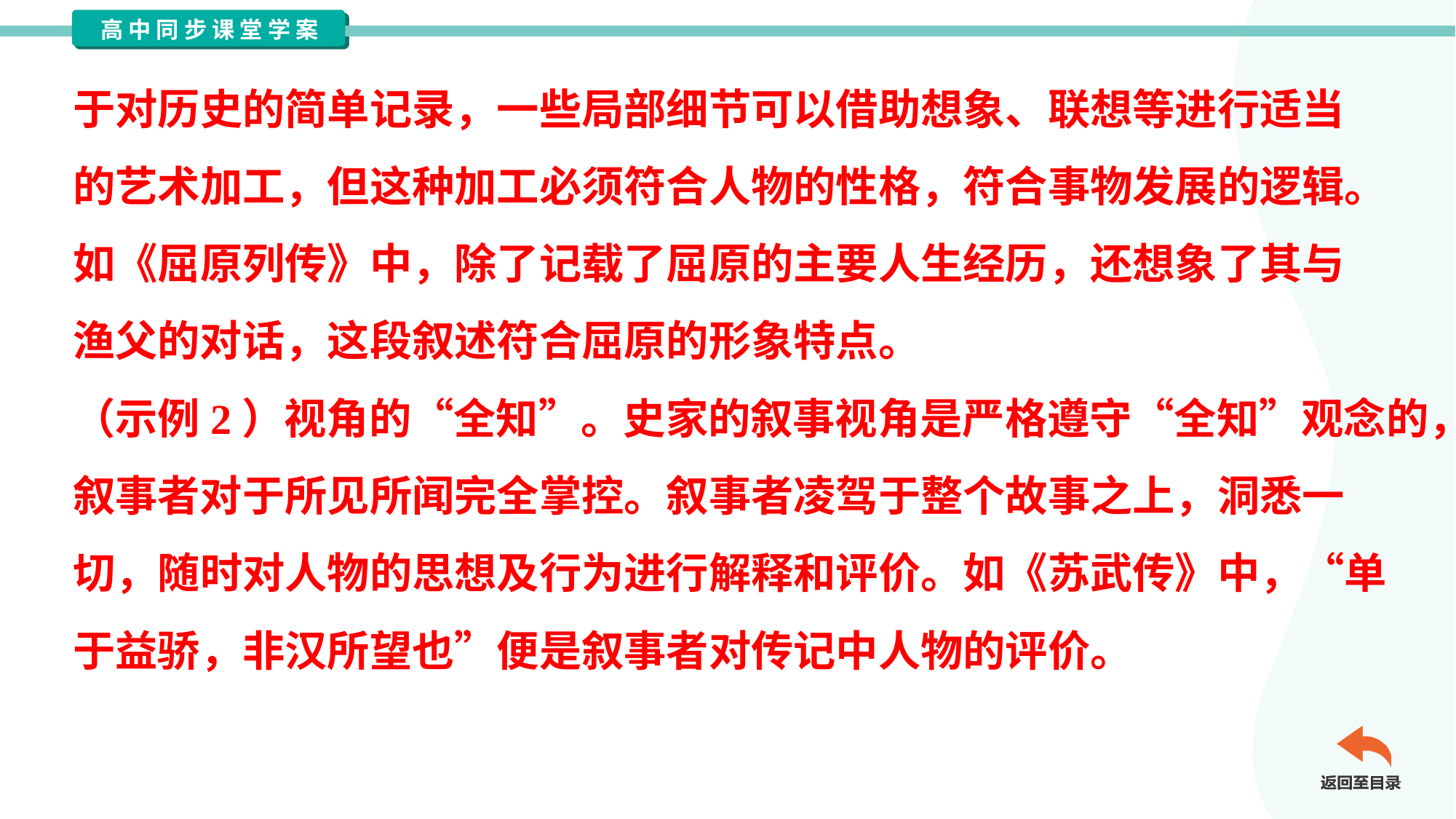

于对历史的简单记录，一些局部细节可以借助想象、联想等进行适当
的艺术加工，但这种加工必须符合人物的性格，符合事物发展的逻辑。
如《屈原列传》中，除了记载了屈原的主要人生经历，还想象了其与
渔父的对话，这段叙述符合屈原的形象特点。
（示例2）视角的“全知”。史家的叙事视角是严格遵守“全知”观念的，
叙事者对于所见所闻完全掌控。叙事者凌驾于整个故事之上，洞悉一
切，随时对人物的思想及行为进行解释和评价。如《苏武传》中，“单
于益骄，非汉所望也”便是叙事者对传记中人物的评价。